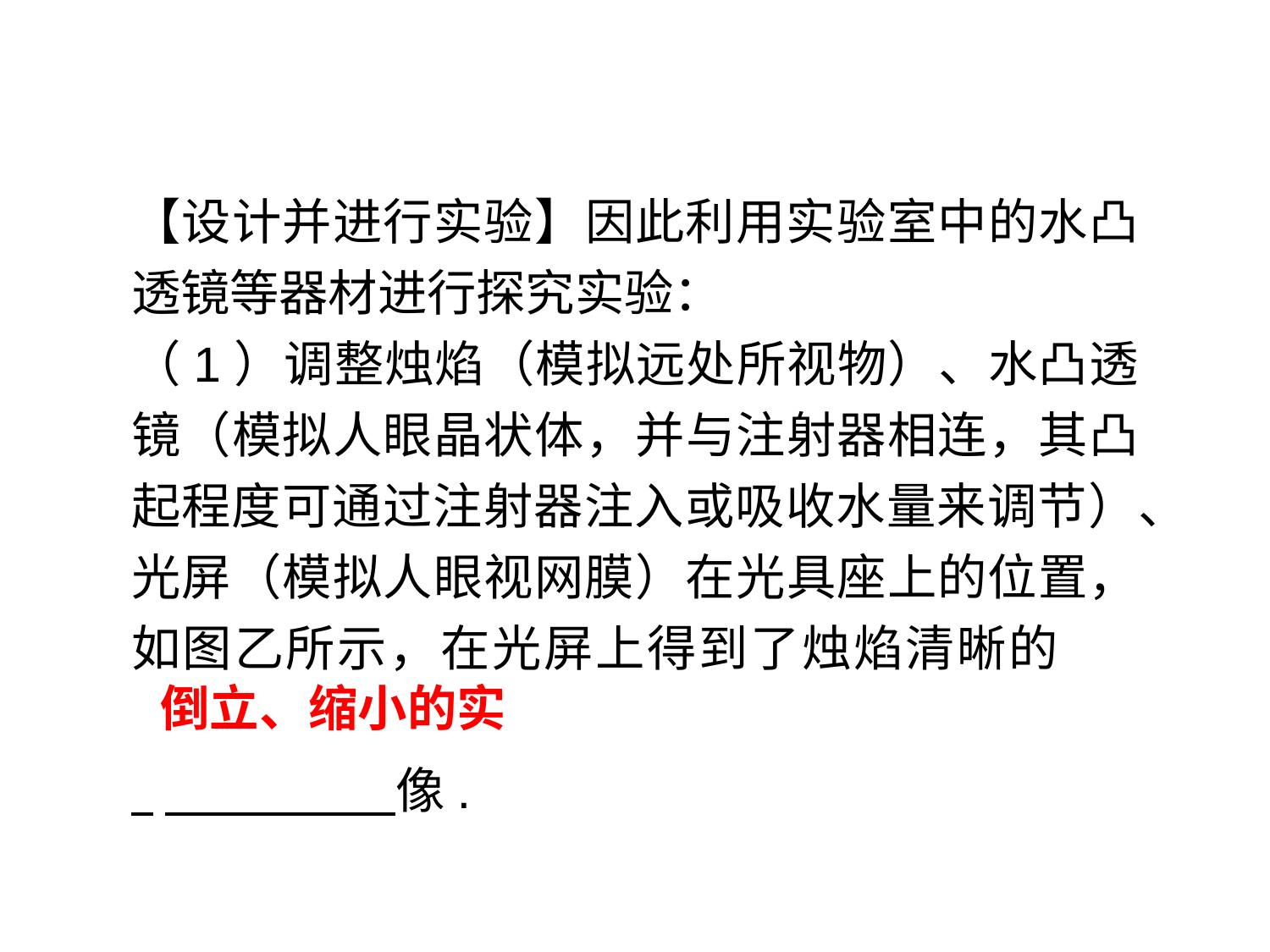

【设计并进行实验】因此利用实验室中的水凸透镜等器材进行探究实验：
（1）调整烛焰（模拟远处所视物）、水凸透镜（模拟人眼晶状体，并与注射器相连，其凸起程度可通过注射器注入或吸收水量来调节）、光屏（模拟人眼视网膜）在光具座上的位置，如图乙所示，在光屏上得到了烛焰清晰的
  　　            像.
倒立、缩小的实